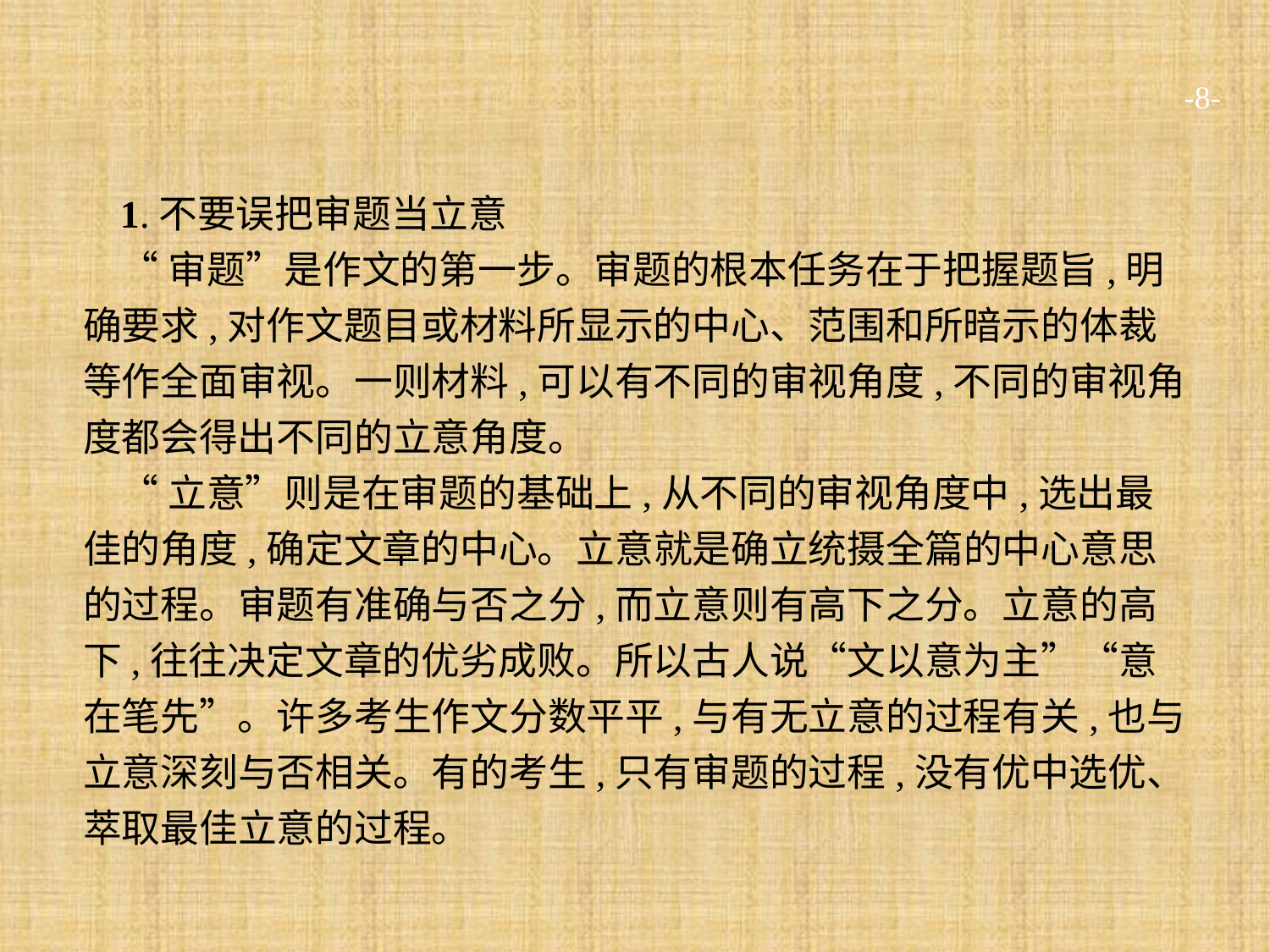

-8-
1.不要误把审题当立意
“审题”是作文的第一步。审题的根本任务在于把握题旨,明确要求,对作文题目或材料所显示的中心、范围和所暗示的体裁等作全面审视。一则材料,可以有不同的审视角度,不同的审视角度都会得出不同的立意角度。
“立意”则是在审题的基础上,从不同的审视角度中,选出最佳的角度,确定文章的中心。立意就是确立统摄全篇的中心意思的过程。审题有准确与否之分,而立意则有高下之分。立意的高下,往往决定文章的优劣成败。所以古人说“文以意为主”“意在笔先”。许多考生作文分数平平,与有无立意的过程有关,也与立意深刻与否相关。有的考生,只有审题的过程,没有优中选优、萃取最佳立意的过程。